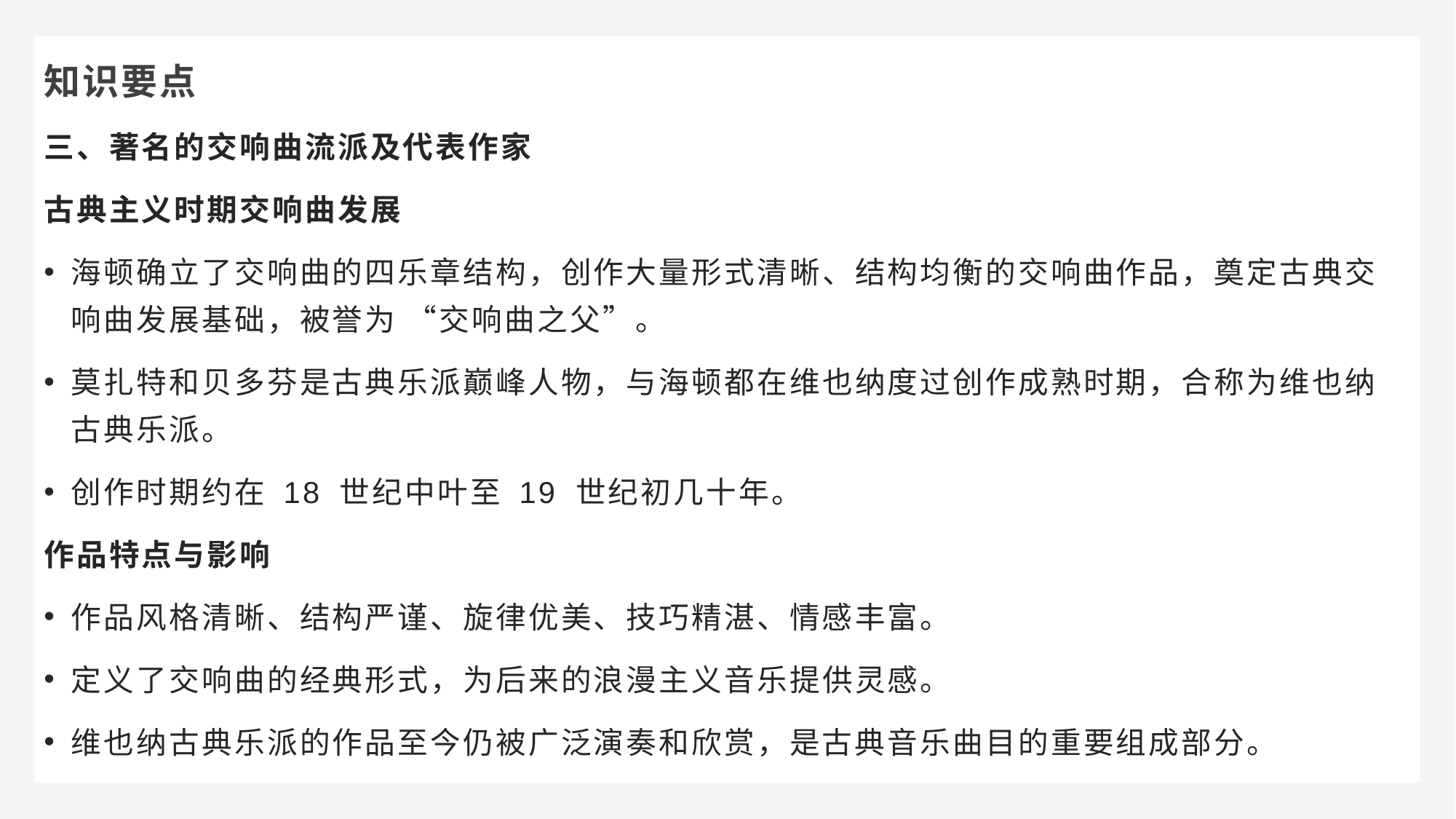

知识要点
三、著名的交响曲流派及代表作家
古典主义时期交响曲发展
海顿确立了交响曲的四乐章结构，创作大量形式清晰、结构均衡的交响曲作品，奠定古典交响曲发展基础，被誉为 “交响曲之父”。
莫扎特和贝多芬是古典乐派巅峰人物，与海顿都在维也纳度过创作成熟时期，合称为维也纳古典乐派。
创作时期约在 18 世纪中叶至 19 世纪初几十年。
作品特点与影响
作品风格清晰、结构严谨、旋律优美、技巧精湛、情感丰富。
定义了交响曲的经典形式，为后来的浪漫主义音乐提供灵感。
维也纳古典乐派的作品至今仍被广泛演奏和欣赏，是古典音乐曲目的重要组成部分。